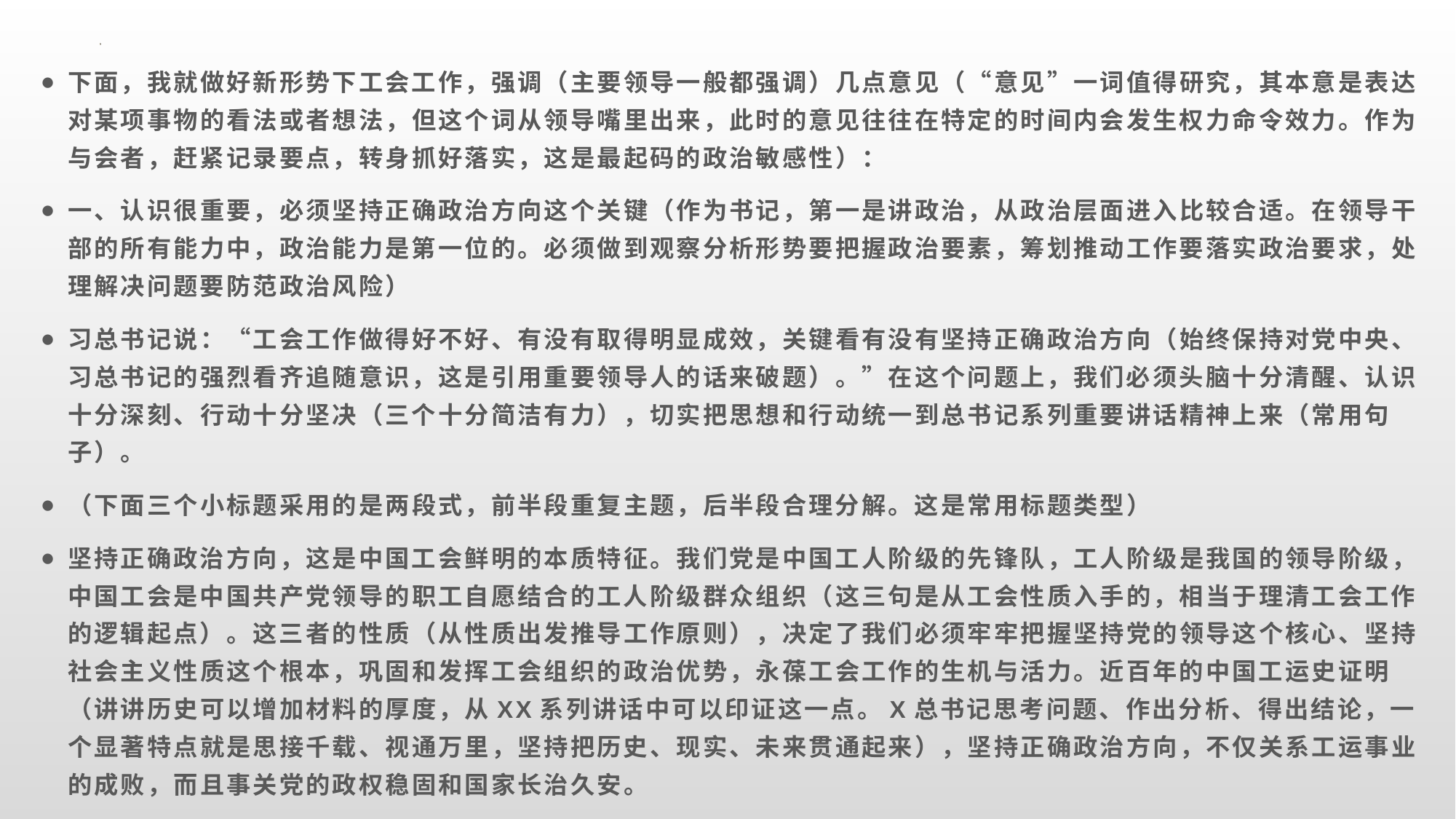

下面，我就做好新形势下工会工作，强调（主要领导一般都强调）几点意见（“意见”一词值得研究，其本意是表达对某项事物的看法或者想法，但这个词从领导嘴里出来，此时的意见往往在特定的时间内会发生权力命令效力。作为与会者，赶紧记录要点，转身抓好落实，这是最起码的政治敏感性）：
一、认识很重要，必须坚持正确政治方向这个关键（作为书记，第一是讲政治，从政治层面进入比较合适。在领导干部的所有能力中，政治能力是第一位的。必须做到观察分析形势要把握政治要素，筹划推动工作要落实政治要求，处理解决问题要防范政治风险）
习总书记说：“工会工作做得好不好、有没有取得明显成效，关键看有没有坚持正确政治方向（始终保持对党中央、习总书记的强烈看齐追随意识，这是引用重要领导人的话来破题）。”在这个问题上，我们必须头脑十分清醒、认识十分深刻、行动十分坚决（三个十分简洁有力），切实把思想和行动统一到总书记系列重要讲话精神上来（常用句子）。
（下面三个小标题采用的是两段式，前半段重复主题，后半段合理分解。这是常用标题类型）
坚持正确政治方向，这是中国工会鲜明的本质特征。我们党是中国工人阶级的先锋队，工人阶级是我国的领导阶级，中国工会是中国共产党领导的职工自愿结合的工人阶级群众组织（这三句是从工会性质入手的，相当于理清工会工作的逻辑起点）。这三者的性质（从性质出发推导工作原则），决定了我们必须牢牢把握坚持党的领导这个核心、坚持社会主义性质这个根本，巩固和发挥工会组织的政治优势，永葆工会工作的生机与活力。近百年的中国工运史证明（讲讲历史可以增加材料的厚度，从XX系列讲话中可以印证这一点。X总书记思考问题、作出分析、得出结论，一个显著特点就是思接千载、视通万里，坚持把历史、现实、未来贯通起来），坚持正确政治方向，不仅关系工运事业的成败，而且事关党的政权稳固和国家长治久安。